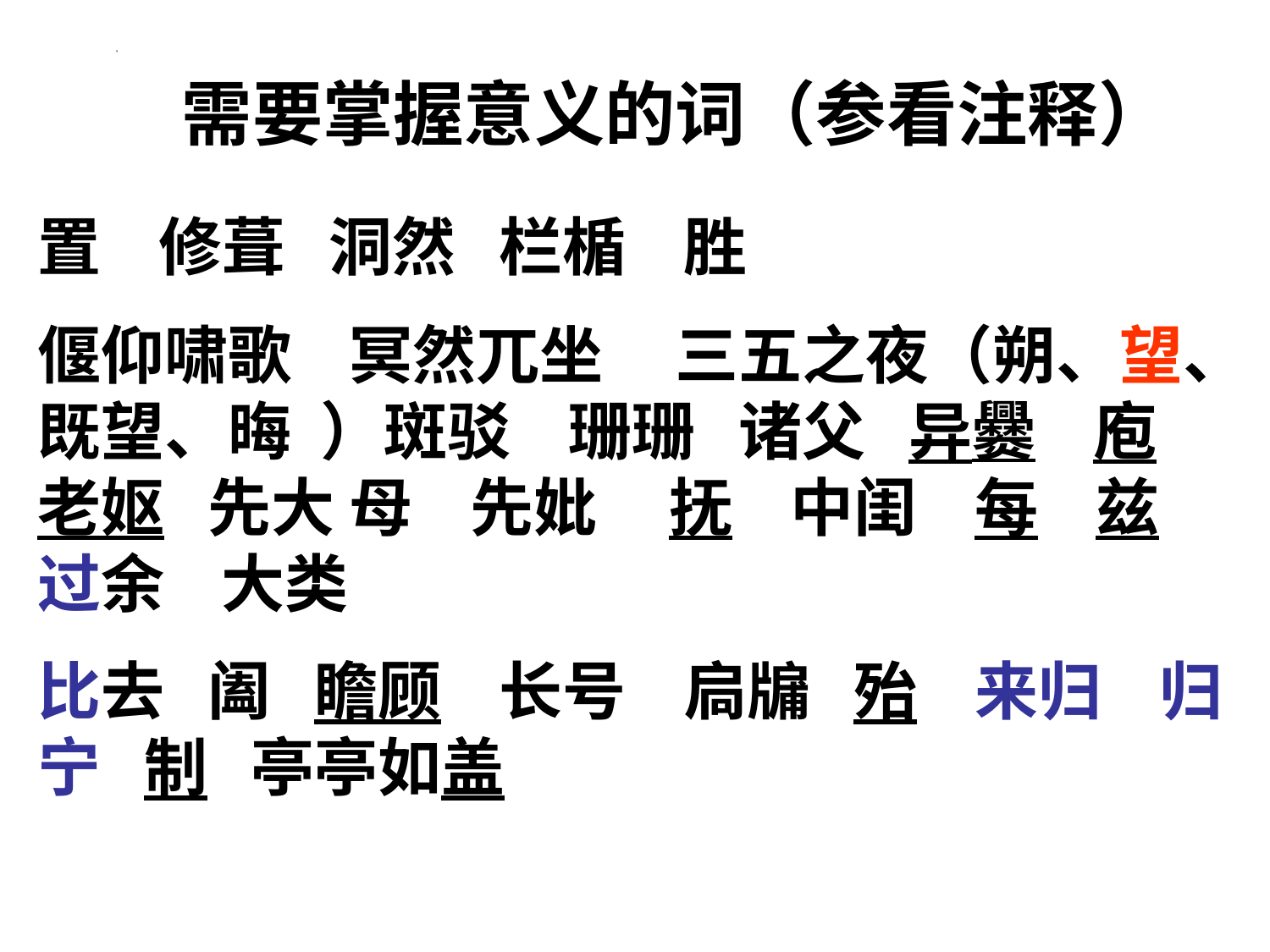

需要掌握意义的词（参看注释）
置    修葺   洞然   栏楯    胜
偃仰啸歌    冥然兀坐     三五之夜（朔、望、既望、晦  ）斑驳    珊珊   诸父   异爨    庖    老妪   先大 母    先妣     抚    中闺    每    兹   过余    大类
比去   阖   瞻顾    长号    扃牖   殆    来归    归宁   制   亭亭如盖